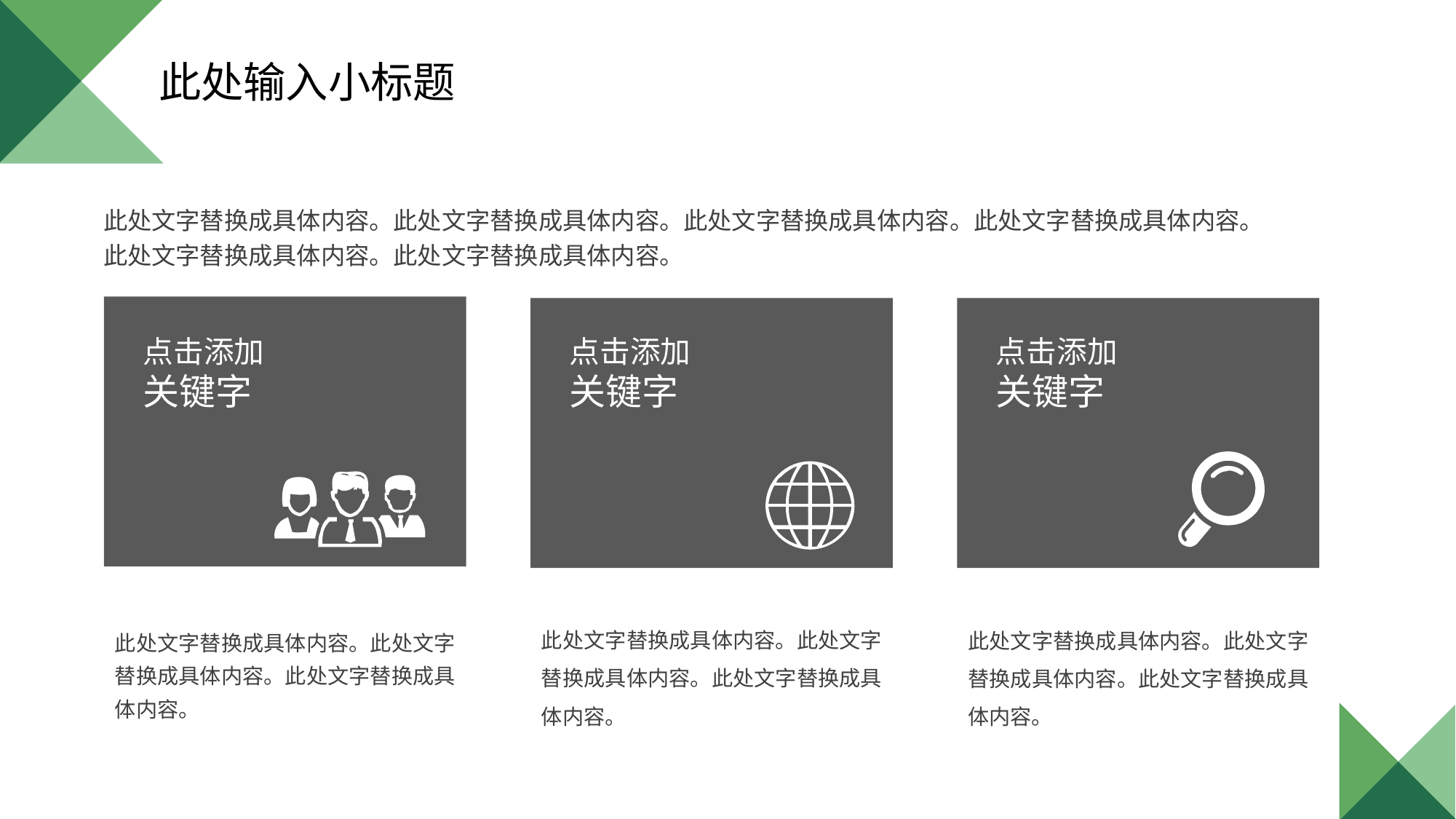

此处输入小标题

此处文字替换成具体内容。此处文字替换成具体内容。此处文字替换成具体内容。此处文字替换成具体内容。此处文字替换成具体内容。此处文字替换成具体内容。

点击添加
关键字

此处文字替换成具体内容。此处文字替换成具体内容。此处文字替换成具体内容。

点击添加
关键字

此处文字替换成具体内容。此处文字替换成具体内容。此处文字替换成具体内容。

点击添加
关键字

此处文字替换成具体内容。此处文字替换成具体内容。此处文字替换成具体内容。